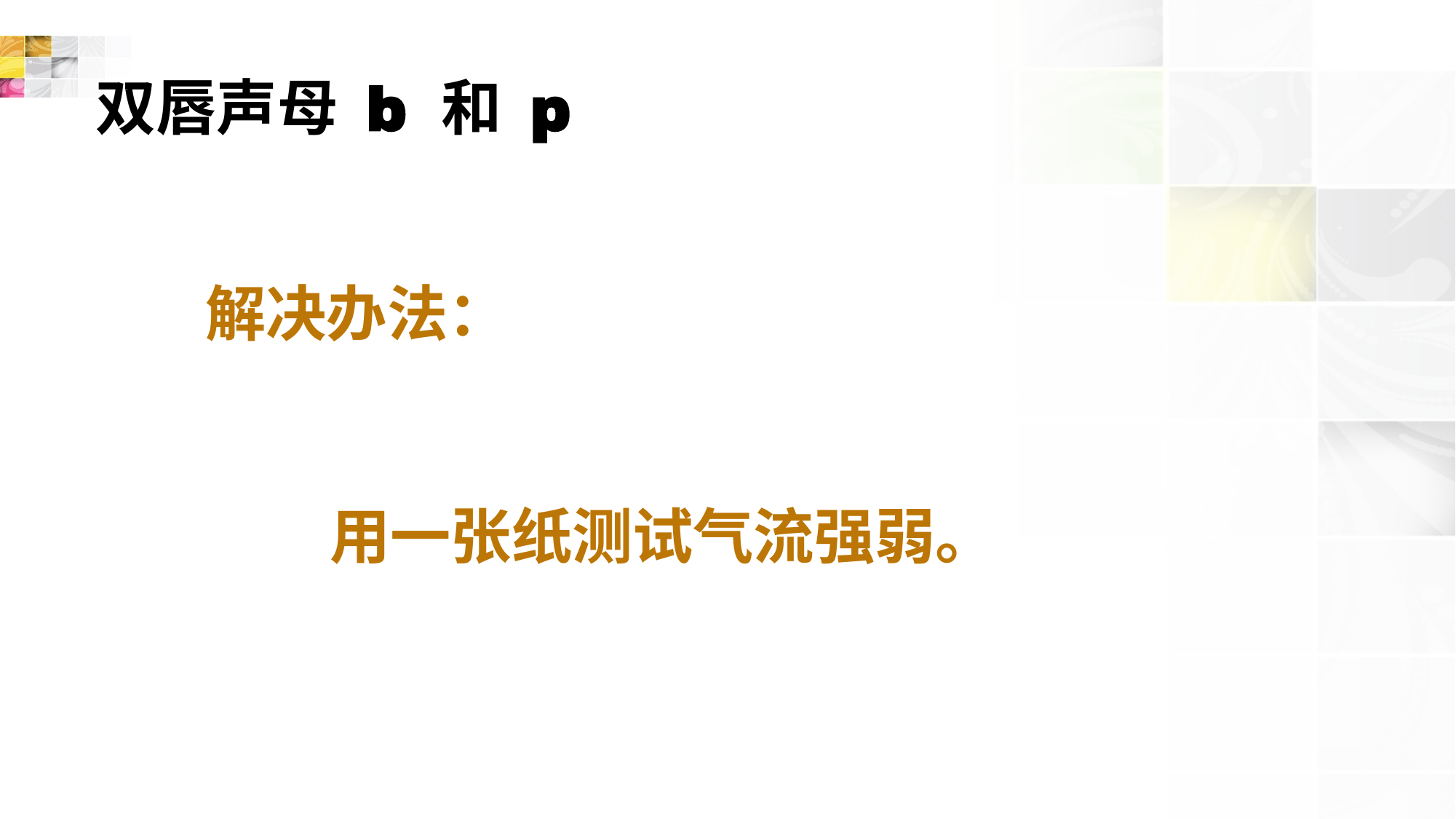

# 双唇声母 b 和 p
  解决办法：

           用一张纸测试气流强弱。